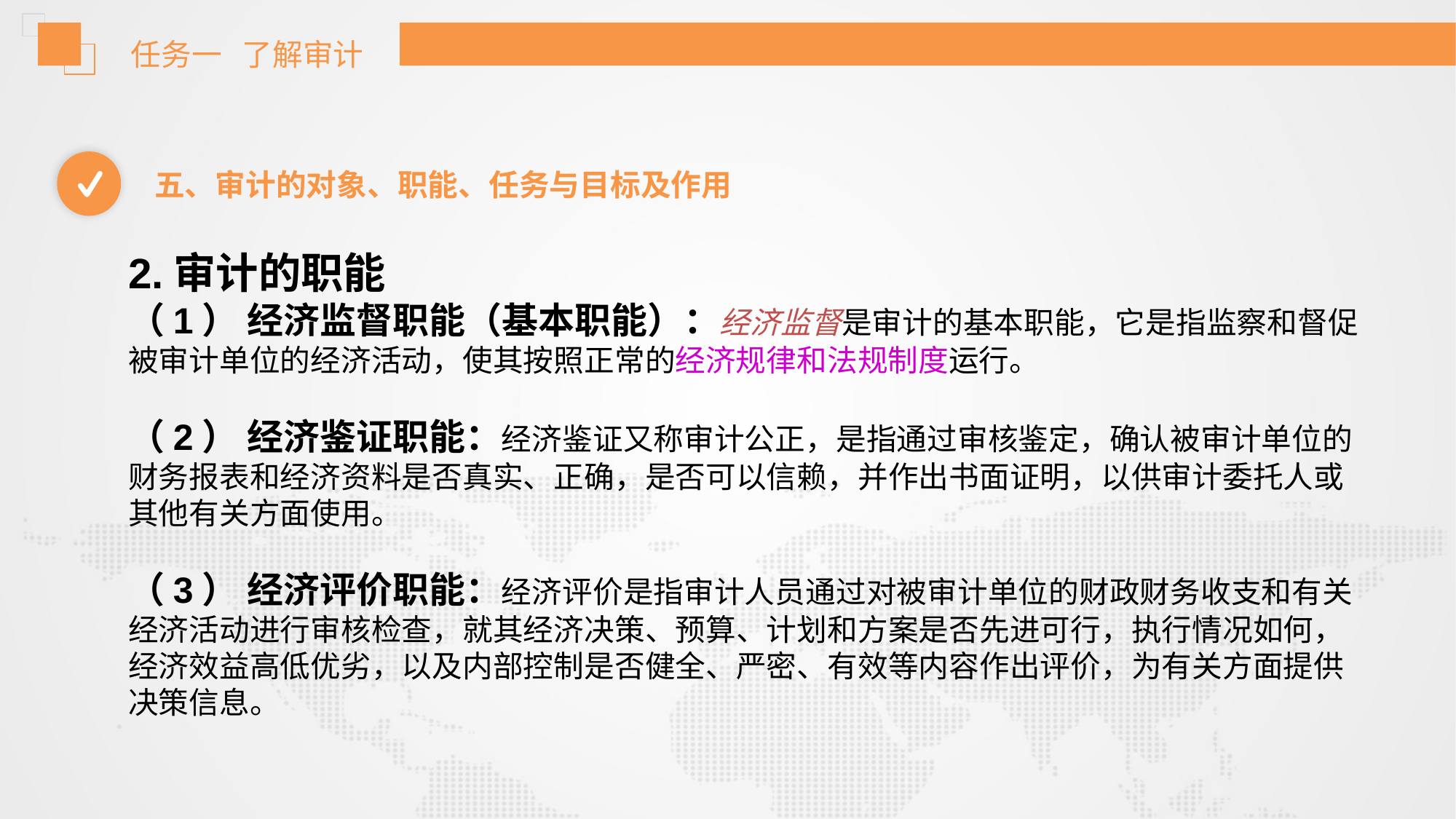

任务一   了解审计

五、审计的对象、职能、任务与目标及作用

2.审计的职能
（1） 经济监督职能（基本职能）：经济监督是审计的基本职能，它是指监察和督促被审计单位的经济活动，使其按照正常的经济规律和法规制度运行。

（2） 经济鉴证职能：经济鉴证又称审计公正，是指通过审核鉴定，确认被审计单位的财务报表和经济资料是否真实、正确，是否可以信赖，并作出书面证明，以供审计委托人或其他有关方面使用。

（3） 经济评价职能：经济评价是指审计人员通过对被审计单位的财政财务收支和有关经济活动进行审核检查，就其经济决策、预算、计划和方案是否先进可行，执行情况如何，经济效益高低优劣，以及内部控制是否健全、严密、有效等内容作出评价，为有关方面提供决策信息。